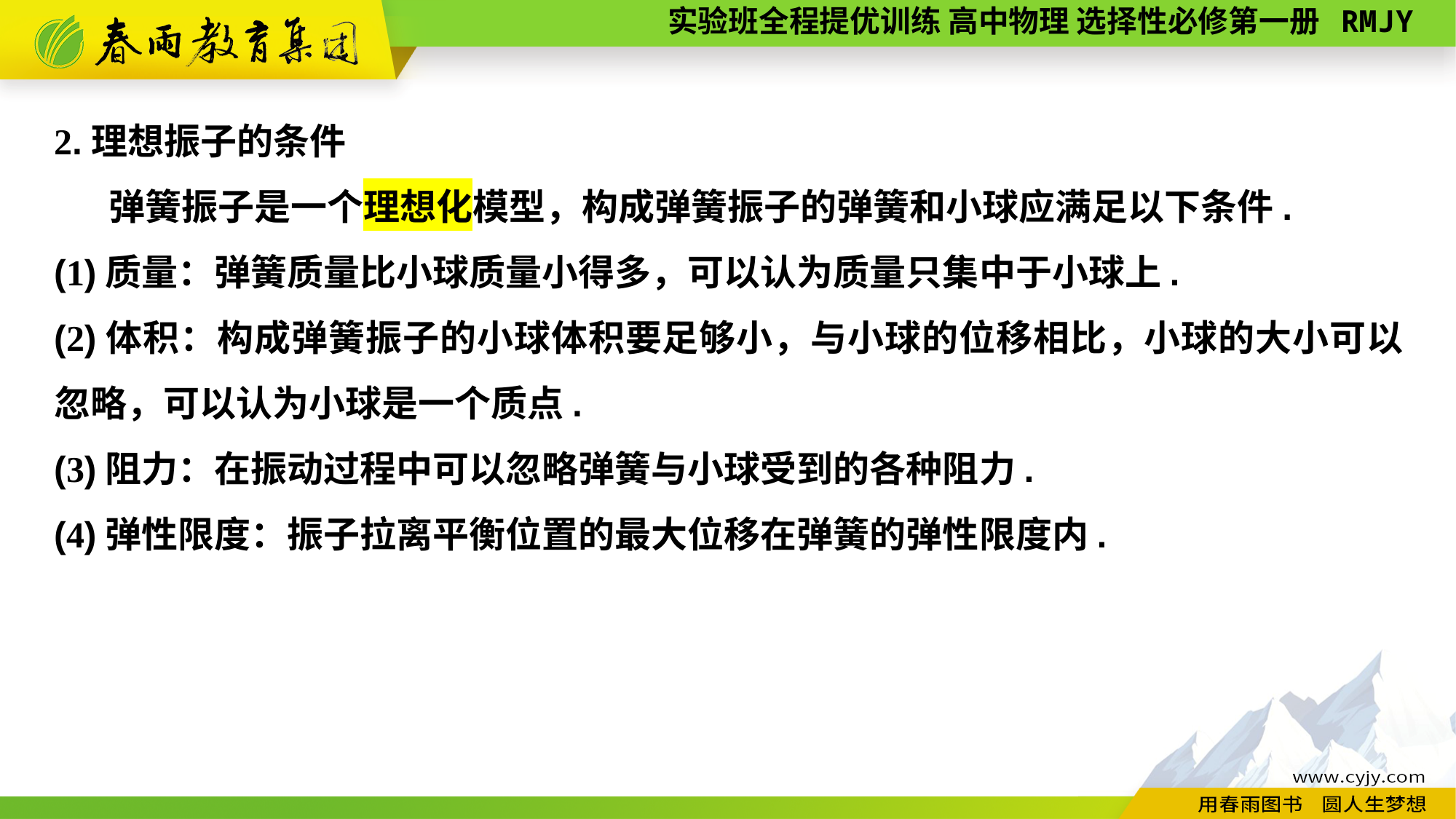

2.理想振子的条件
弹簧振子是一个理想化模型，构成弹簧振子的弹簧和小球应满足以下条件.
(1)质量：弹簧质量比小球质量小得多，可以认为质量只集中于小球上.
(2)体积：构成弹簧振子的小球体积要足够小，与小球的位移相比，小球的大小可以忽略，可以认为小球是一个质点.
(3)阻力：在振动过程中可以忽略弹簧与小球受到的各种阻力.
(4)弹性限度：振子拉离平衡位置的最大位移在弹簧的弹性限度内.